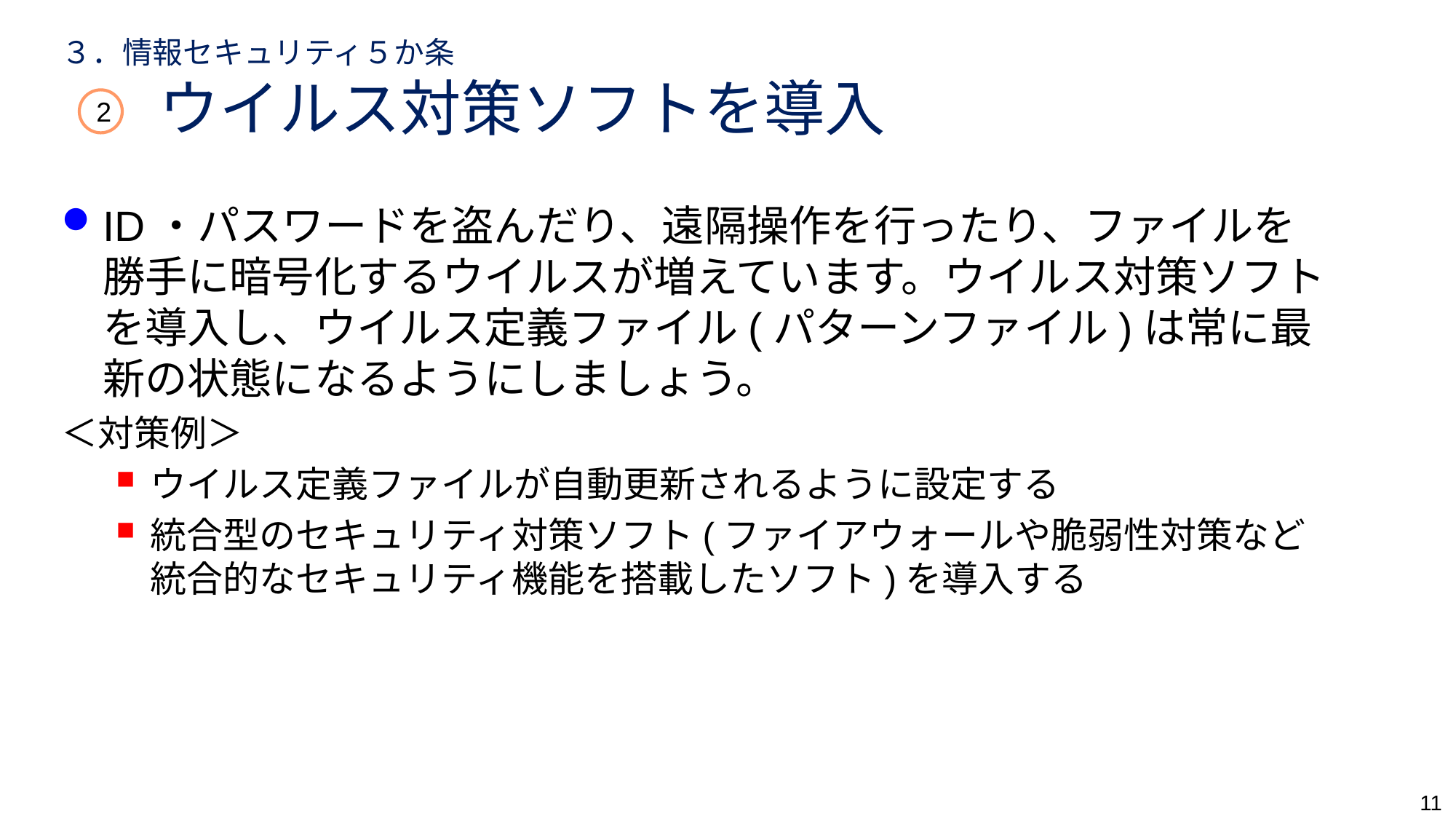

# ３．情報セキュリティ５か条 　　ウイルス対策ソフトを導入
2
ID・パスワードを盗んだり、遠隔操作を行ったり、ファイルを勝手に暗号化するウイルスが増えています。ウイルス対策ソフトを導入し、ウイルス定義ファイル(パターンファイル)は常に最新の状態になるようにしましょう。
＜対策例＞
ウイルス定義ファイルが自動更新されるように設定する
統合型のセキュリティ対策ソフト(ファイアウォールや脆弱性対策など統合的なセキュリティ機能を搭載したソフト)を導入する